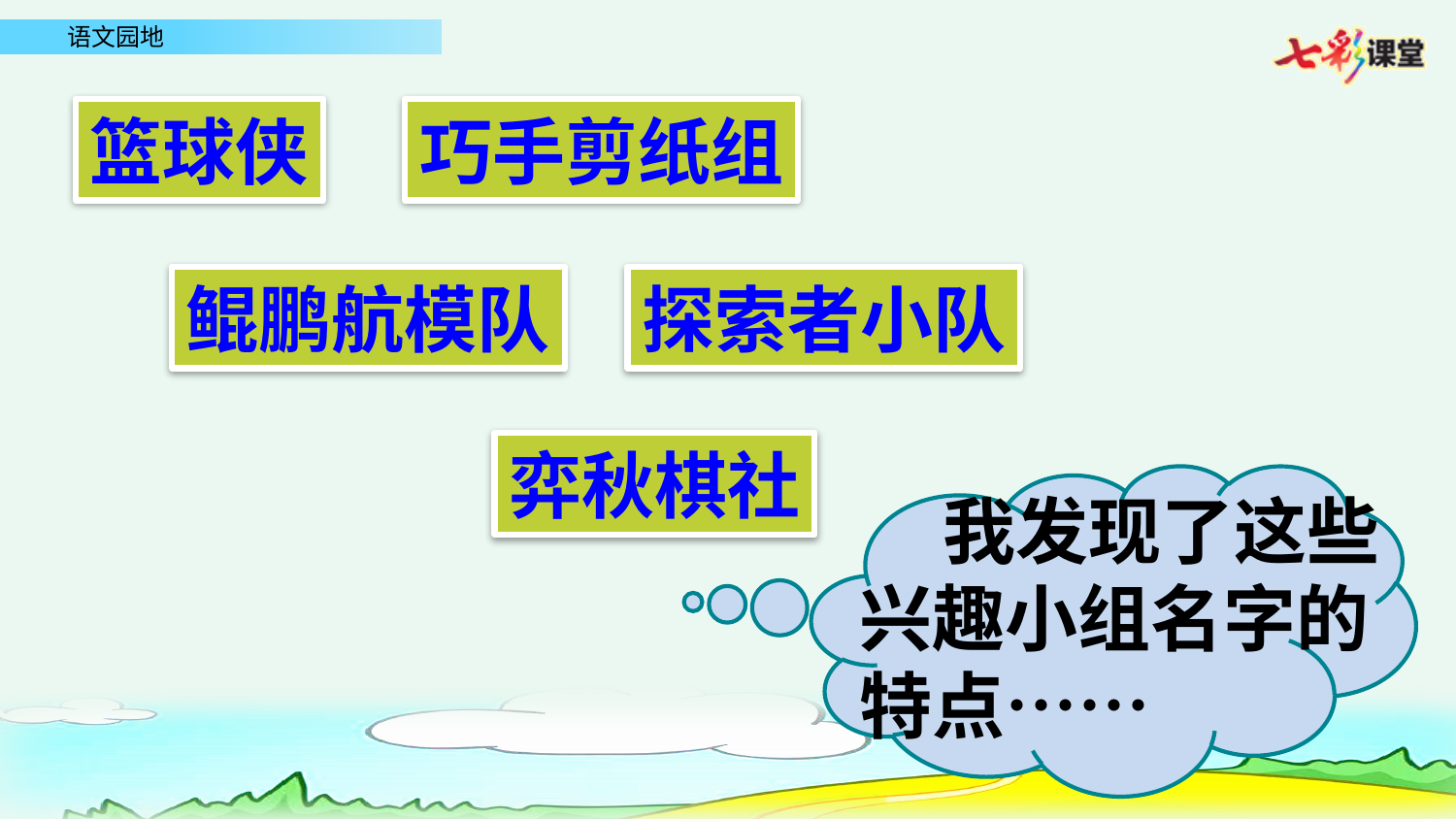

篮球侠
巧手剪纸组
鲲鹏航模队
探索者小队
弈秋棋社

    我发现了这些兴趣小组名字的特点……